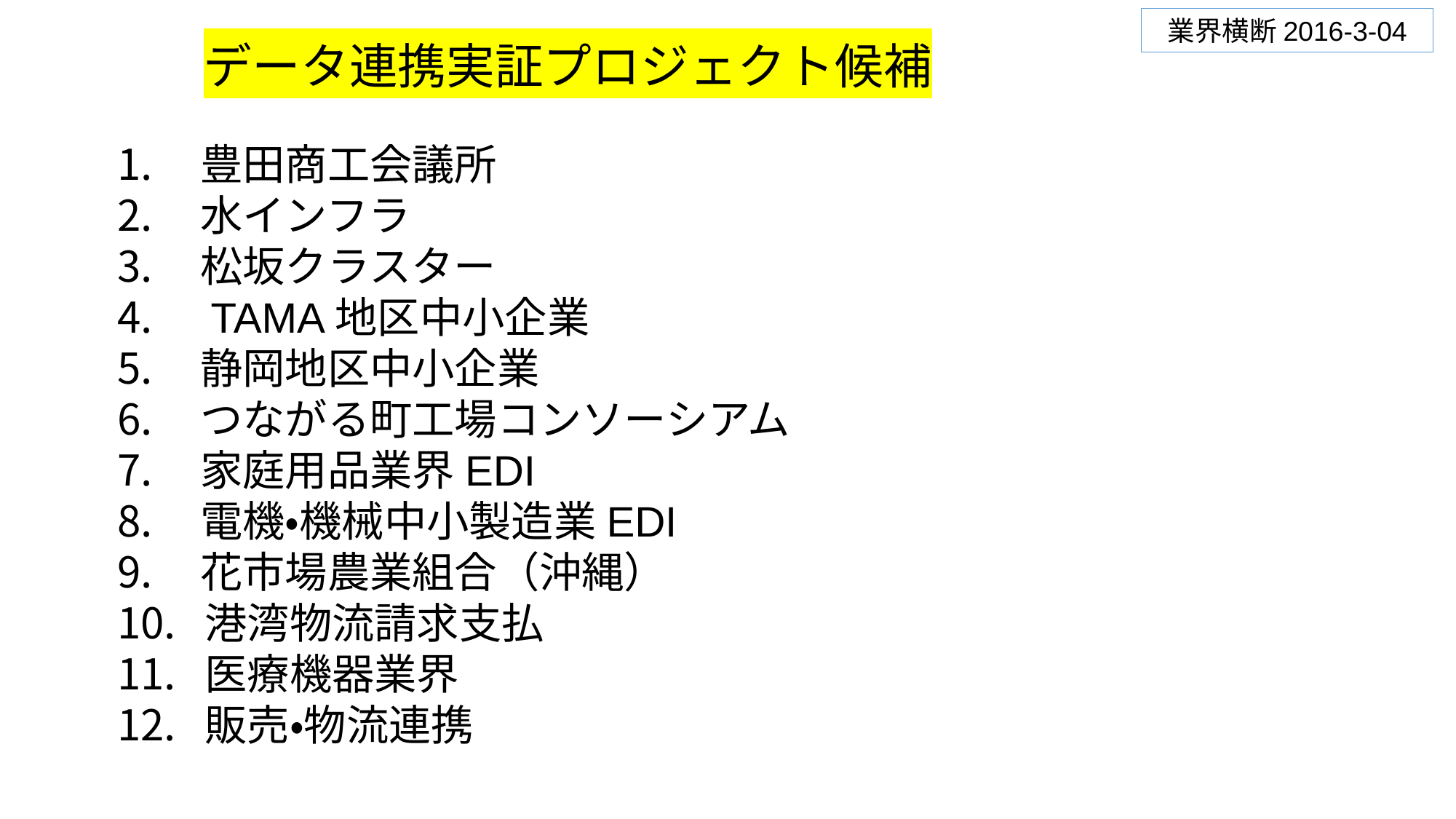

業界横断2016-3-04
データ連携実証プロジェクト候補
　豊田商工会議所
　水インフラ
　松坂クラスター
　TAMA地区中小企業
　静岡地区中小企業
　つながる町工場コンソーシアム
　家庭用品業界EDI
　電機・機械中小製造業EDI
　花市場農業組合（沖縄）
  港湾物流請求支払
  医療機器業界
  販売・物流連携